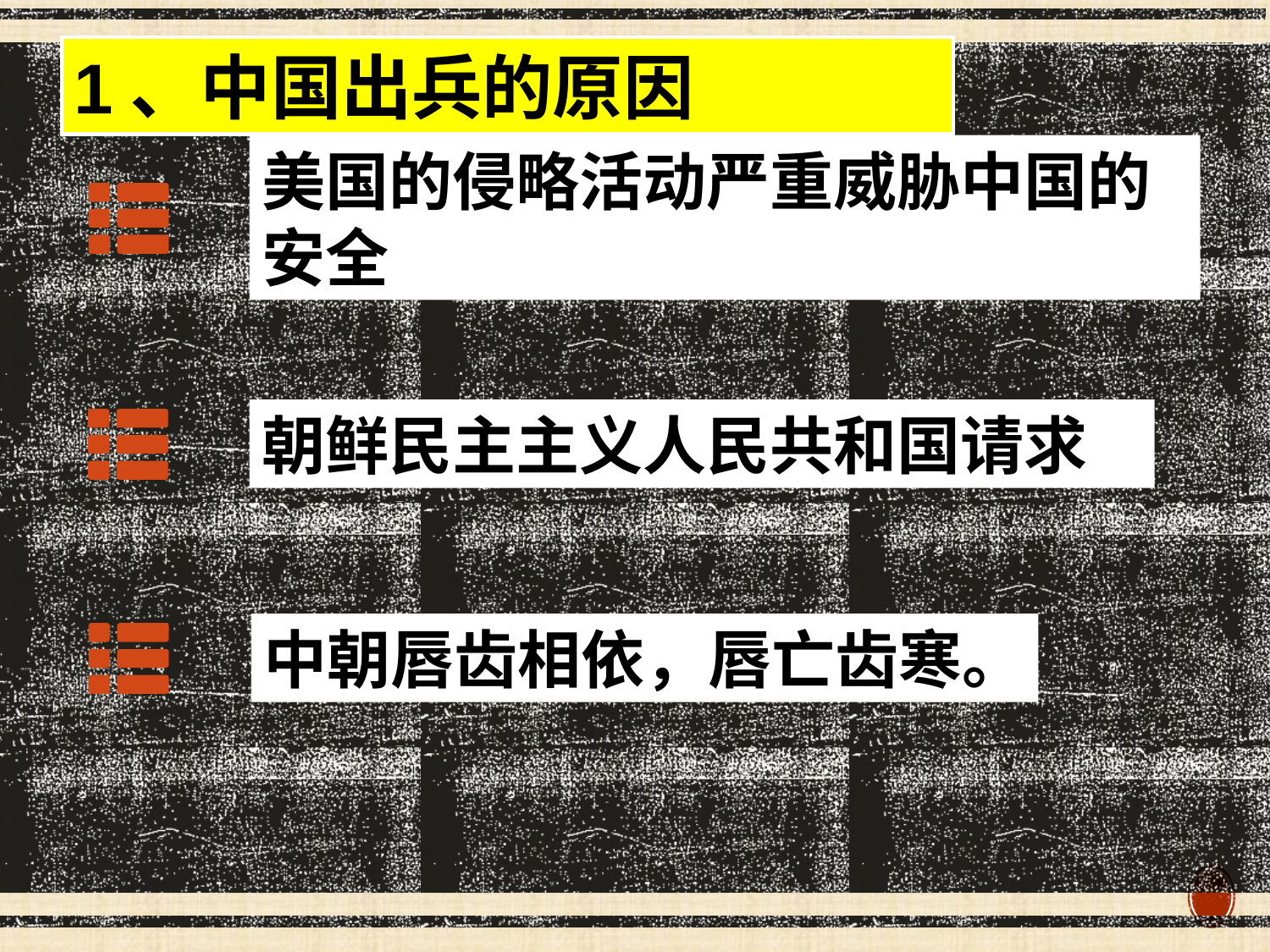

1、中国出兵的原因
美国的侵略活动严重威胁中国的安全

朝鲜民主主义人民共和国请求

中朝唇齿相依，唇亡齿寒。